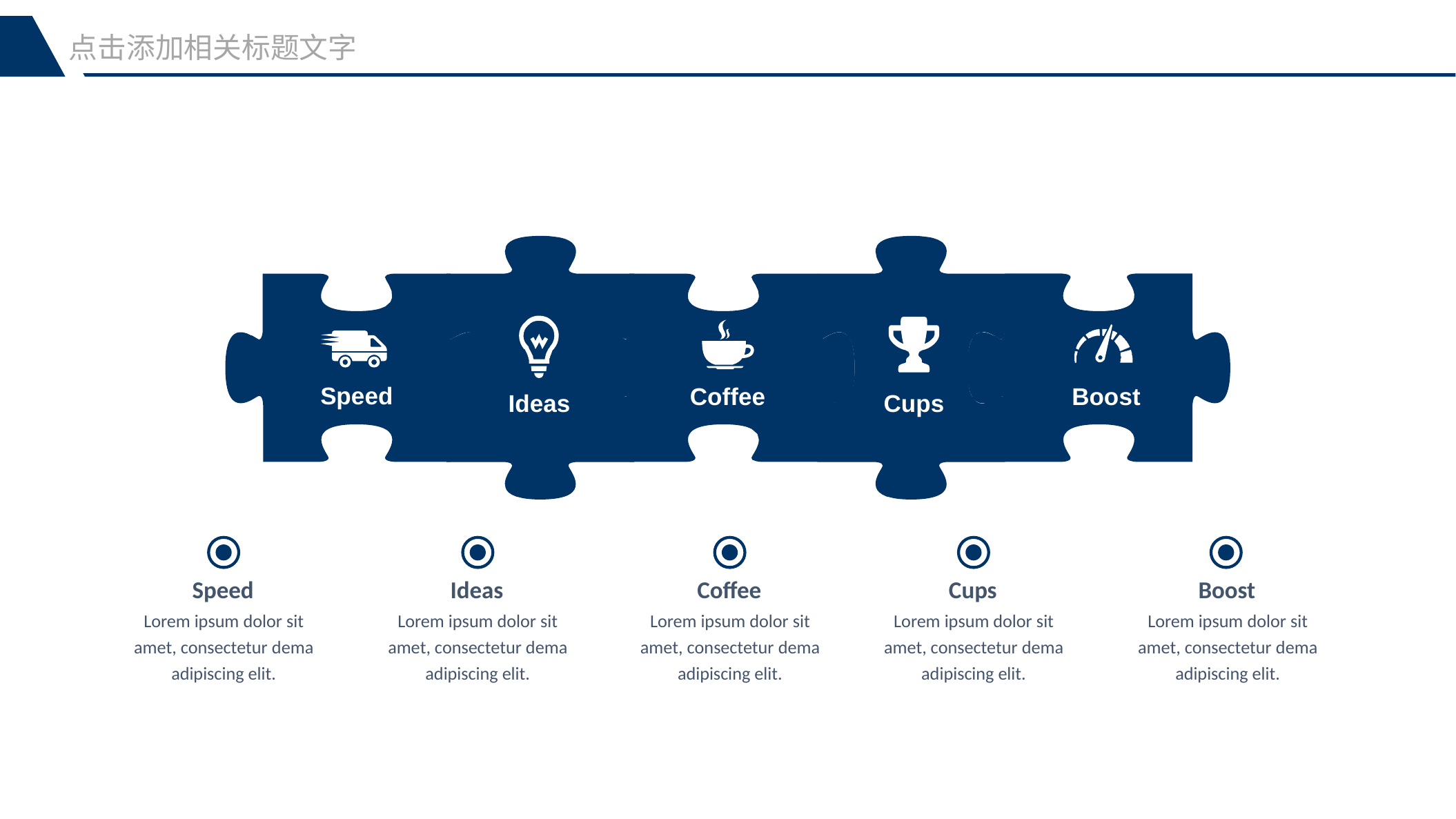

点击添加相关标题文字

Speed
Coffee
Boost
Ideas
Cups

Speed
Ideas
Coffee
Cups
Boost
Lorem ipsum dolor sit amet, consectetur dema adipiscing elit.
Lorem ipsum dolor sit amet, consectetur dema adipiscing elit.
Lorem ipsum dolor sit amet, consectetur dema adipiscing elit.
Lorem ipsum dolor sit amet, consectetur dema adipiscing elit.
Lorem ipsum dolor sit amet, consectetur dema adipiscing elit.